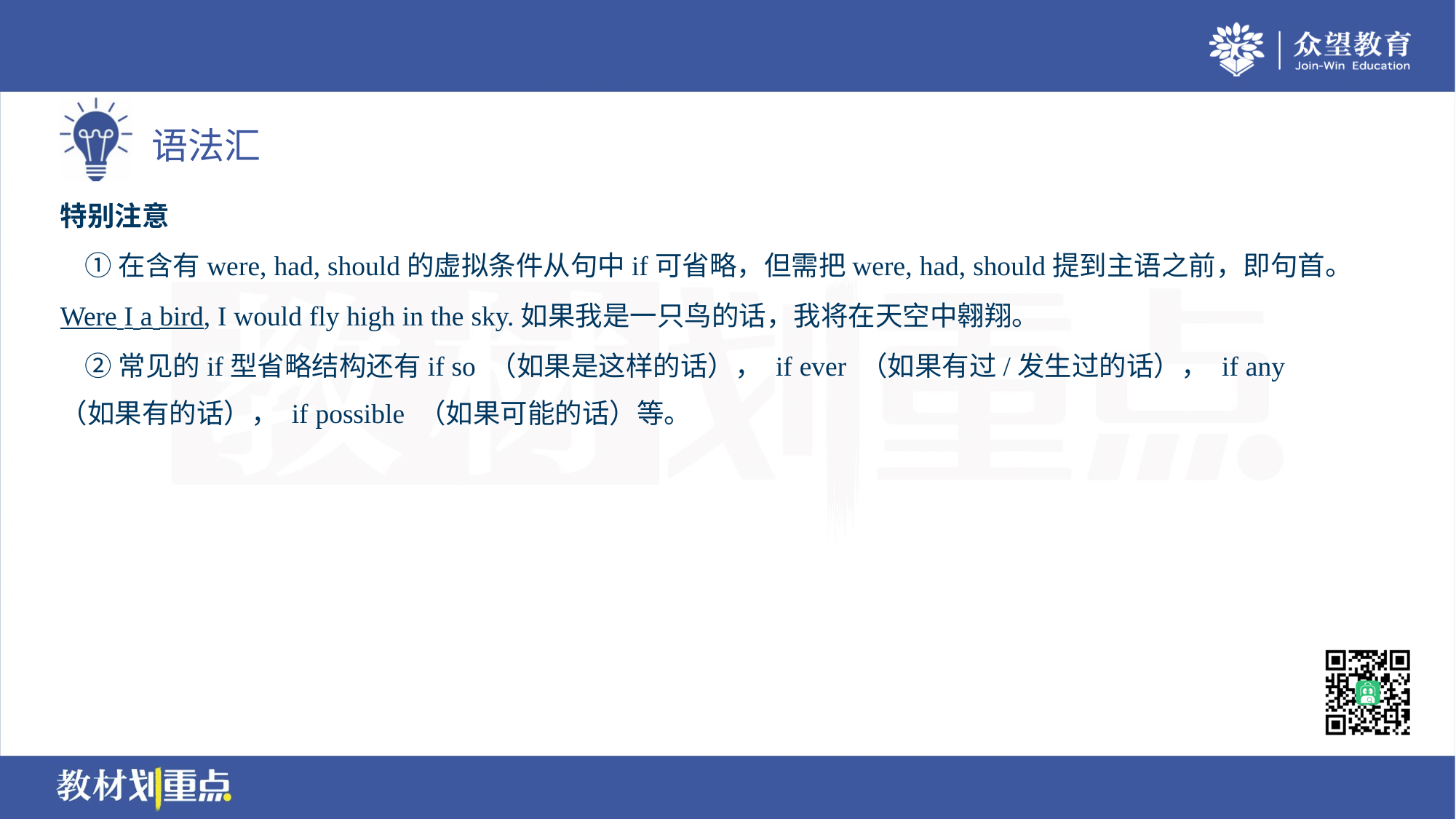

特别注意
    ①在含有were, had, should的虚拟条件从句中if可省略，但需把were, had, should提到主语之前，即句首。
Were I a bird, I would fly high in the sky.如果我是一只鸟的话，我将在天空中翱翔。
    ②常见的if型省略结构还有if so （如果是这样的话）， if ever （如果有过/发生过的话）， if any
（如果有的话）， if possible （如果可能的话）等。